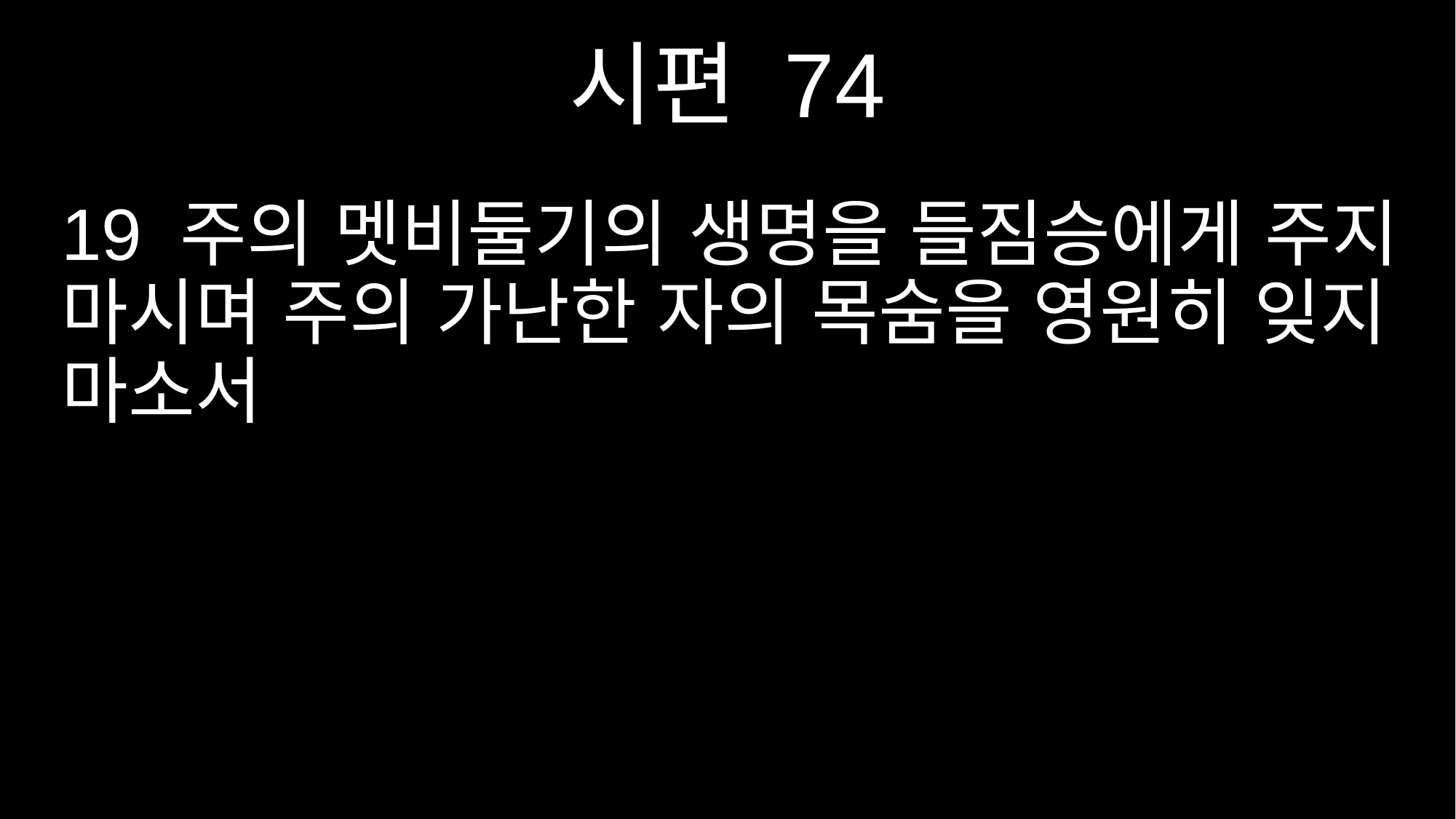

시편 74
19 주의 멧비둘기의 생명을 들짐승에게 주지 마시며 주의 가난한 자의 목숨을 영원히 잊지 마소서